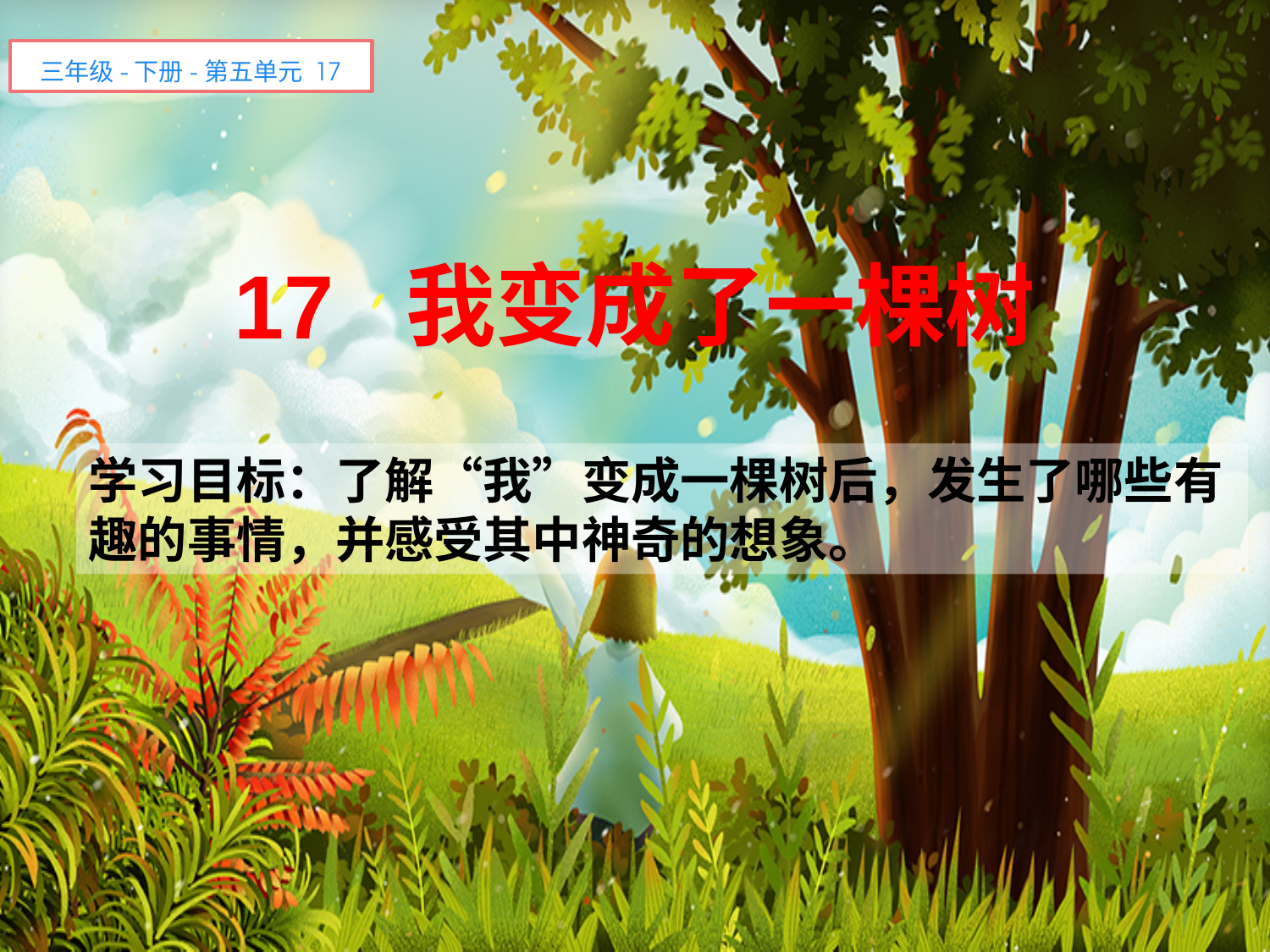

三年级-下册-第五单元 17
17  我变成了一棵树
学习目标：了解“我”变成一棵树后，发生了哪些有趣的事情，并感受其中神奇的想象。